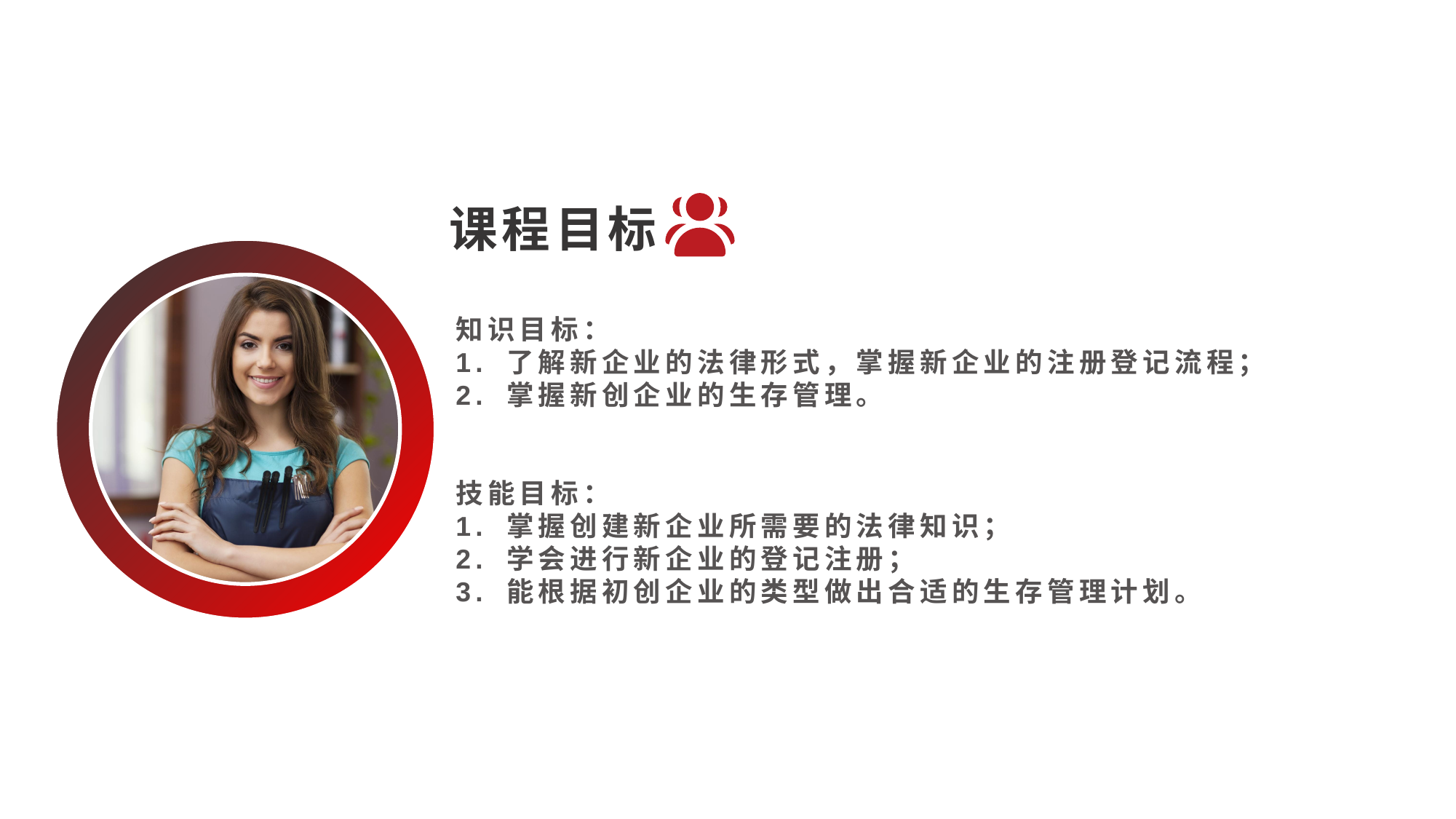

课程目标

知识目标：
1. 了解新企业的法律形式，掌握新企业的注册登记流程；
2. 掌握新创企业的生存管理。

技能目标：
1. 掌握创建新企业所需要的法律知识；
2. 学会进行新企业的登记注册；
3. 能根据初创企业的类型做出合适的生存管理计划。